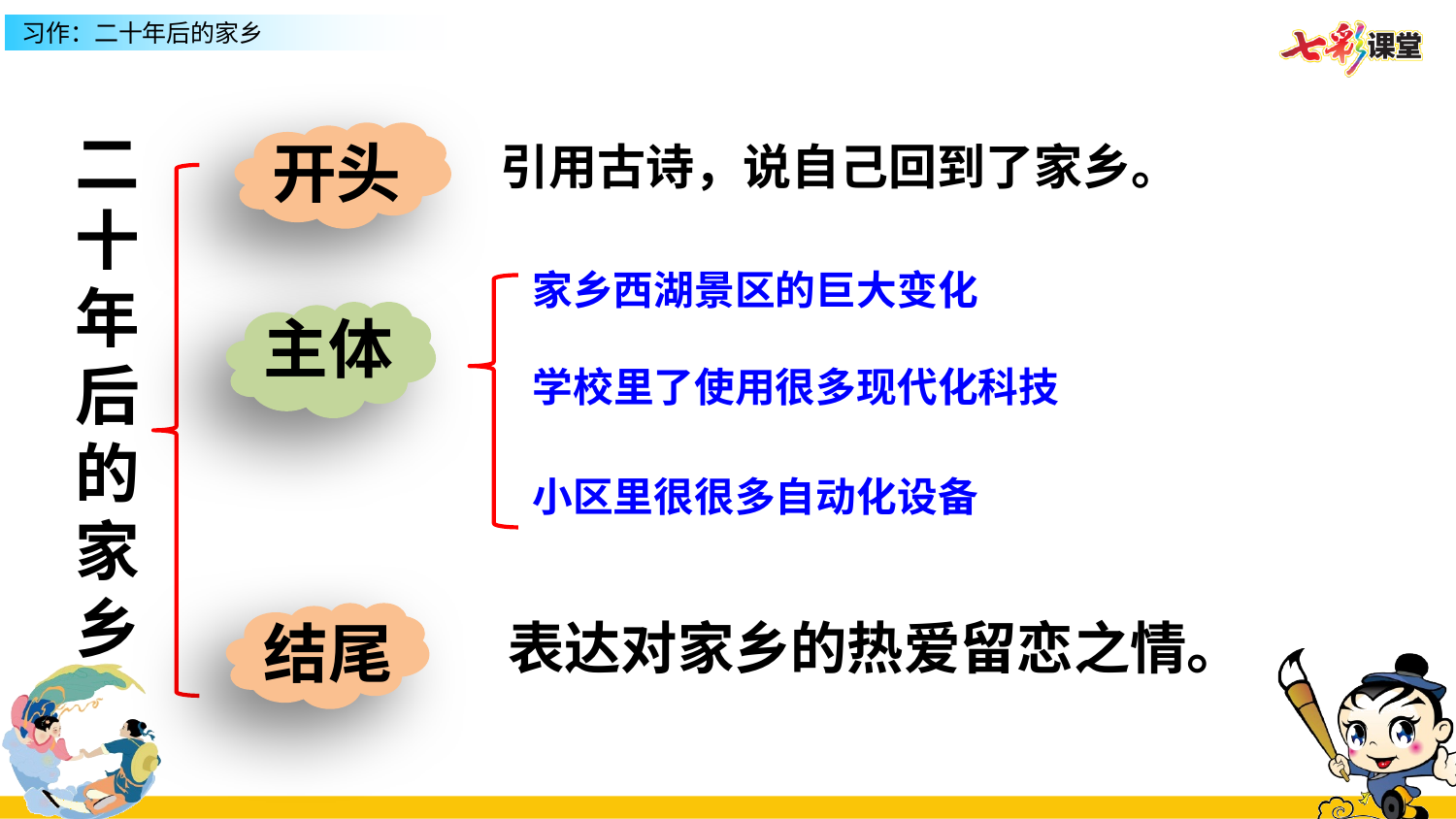

二十年后的家乡

开头
引用古诗，说自己回到了家乡。

家乡西湖景区的巨大变化

主体

学校里了使用很多现代化科技
小区里很很多自动化设备

结尾
表达对家乡的热爱留恋之情。